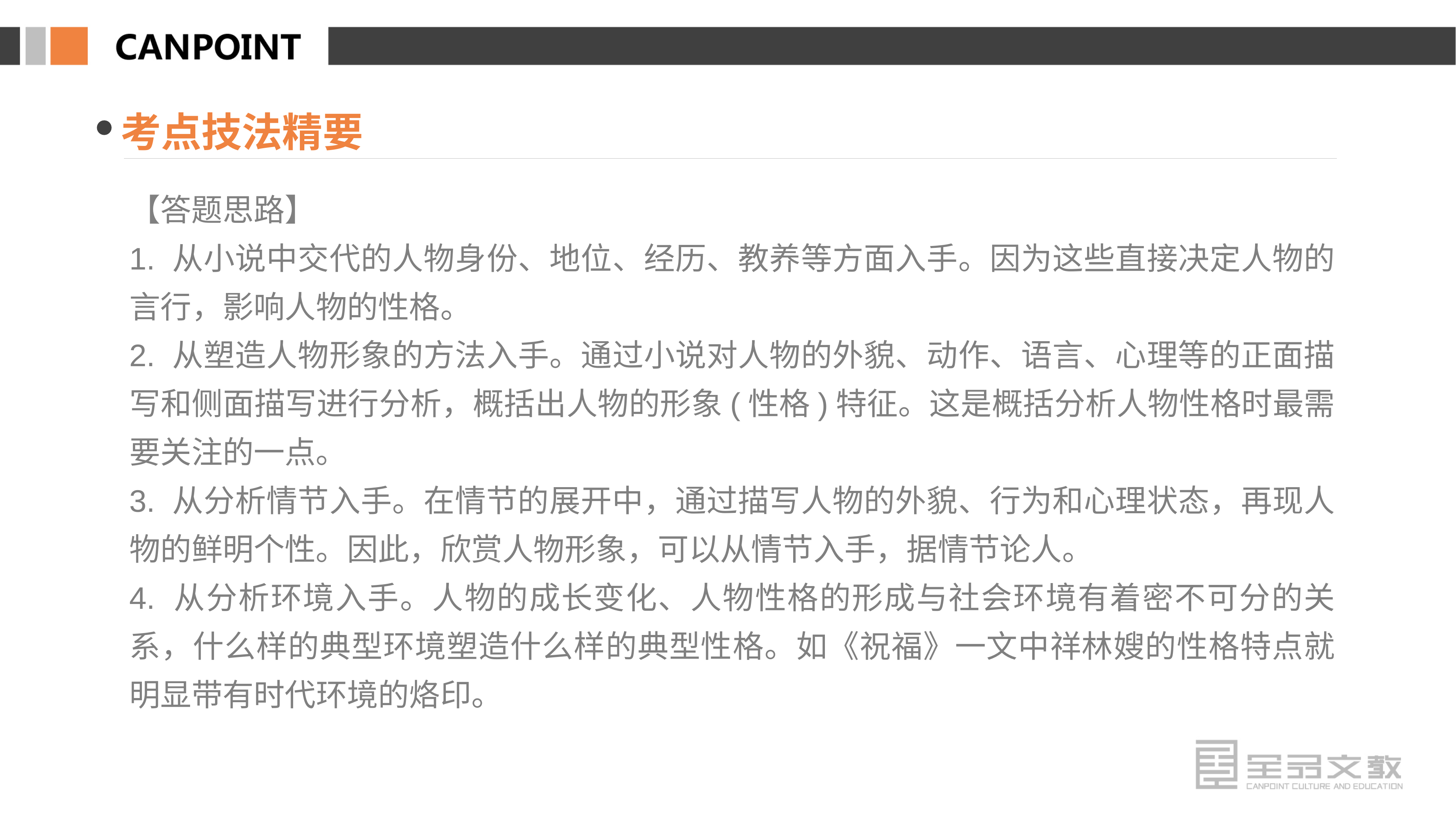

考点技法精要

【答题思路】
1. 从小说中交代的人物身份、地位、经历、教养等方面入手。因为这些直接决定人物的言行，影响人物的性格。
2. 从塑造人物形象的方法入手。通过小说对人物的外貌、动作、语言、心理等的正面描写和侧面描写进行分析，概括出人物的形象(性格)特征。这是概括分析人物性格时最需要关注的一点。
3. 从分析情节入手。在情节的展开中，通过描写人物的外貌、行为和心理状态，再现人物的鲜明个性。因此，欣赏人物形象，可以从情节入手，据情节论人。
4. 从分析环境入手。人物的成长变化、人物性格的形成与社会环境有着密不可分的关系，什么样的典型环境塑造什么样的典型性格。如《祝福》一文中祥林嫂的性格特点就明显带有时代环境的烙印。